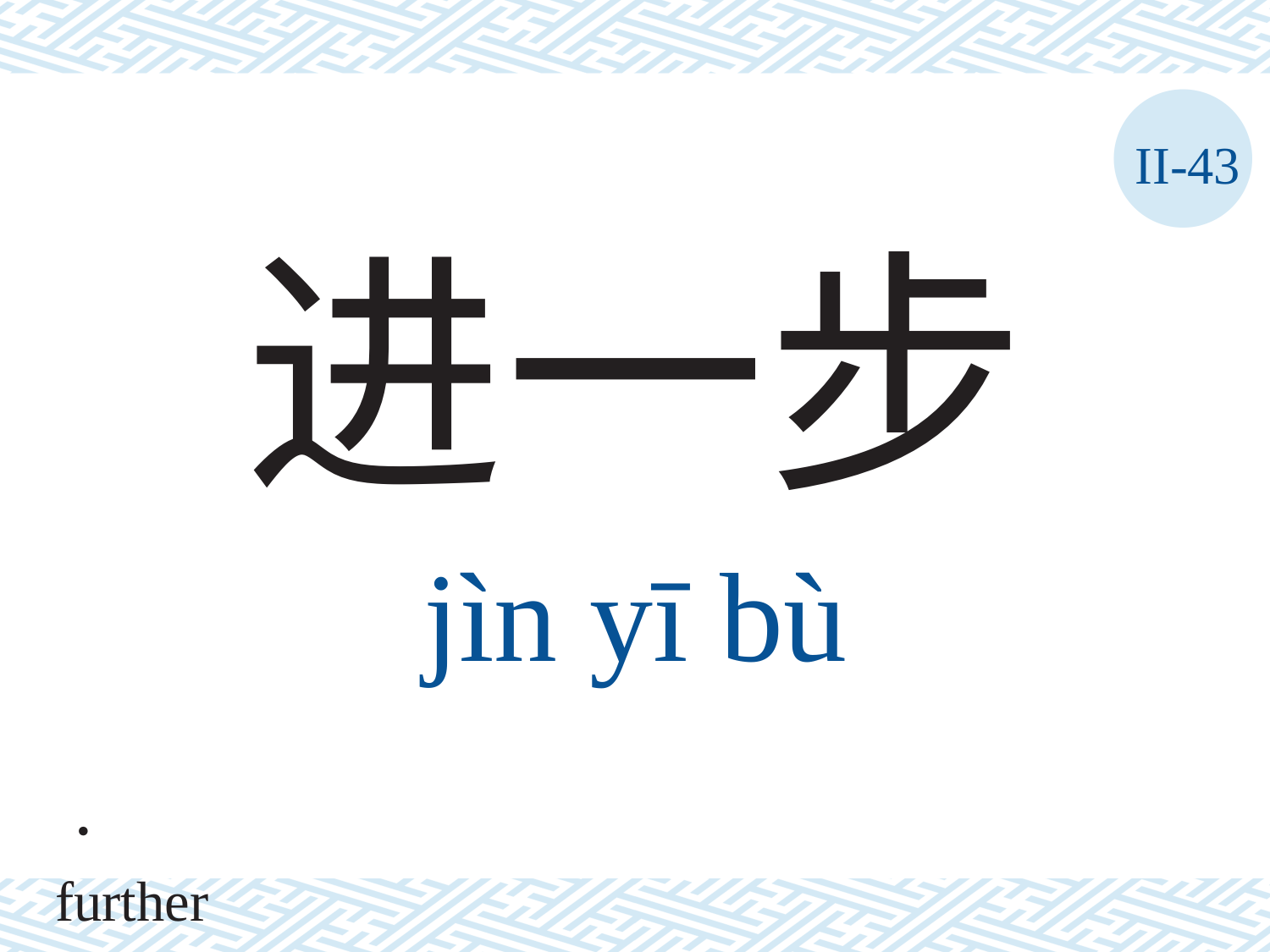

II-43
进一步
jìn	yī	bù
． further